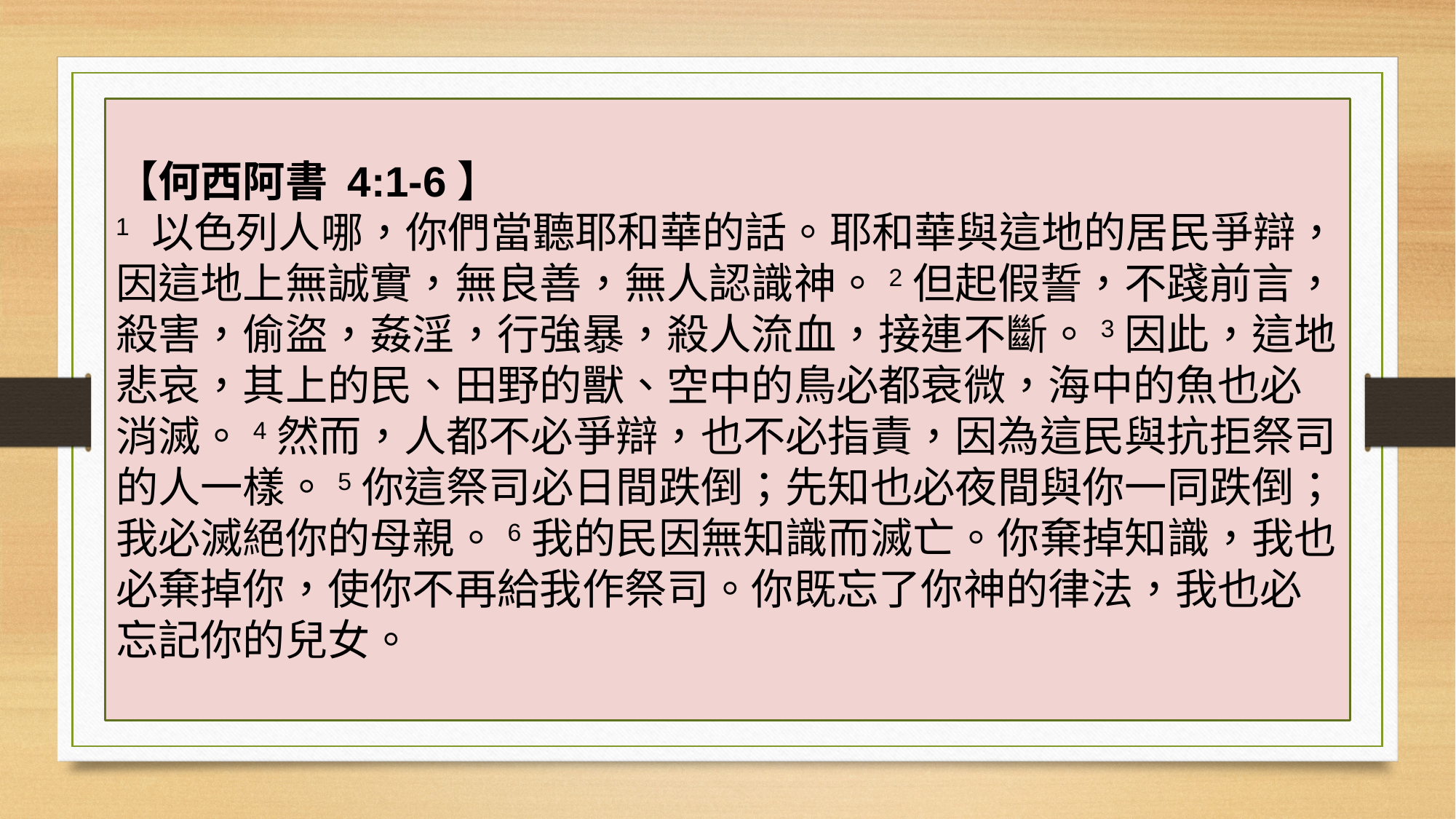

【何西阿書 4:1-6】
1 以色列人哪，你們當聽耶和華的話。耶和華與這地的居民爭辯，因這地上無誠實，無良善，無人認識神。2但起假誓，不踐前言，殺害，偷盜，姦淫，行強暴，殺人流血，接連不斷。3因此，這地悲哀，其上的民、田野的獸、空中的鳥必都衰微，海中的魚也必消滅。4然而，人都不必爭辯，也不必指責，因為這民與抗拒祭司的人一樣。5你這祭司必日間跌倒；先知也必夜間與你一同跌倒；我必滅絕你的母親。6我的民因無知識而滅亡。你棄掉知識，我也必棄掉你，使你不再給我作祭司。你既忘了你神的律法，我也必忘記你的兒女。
#